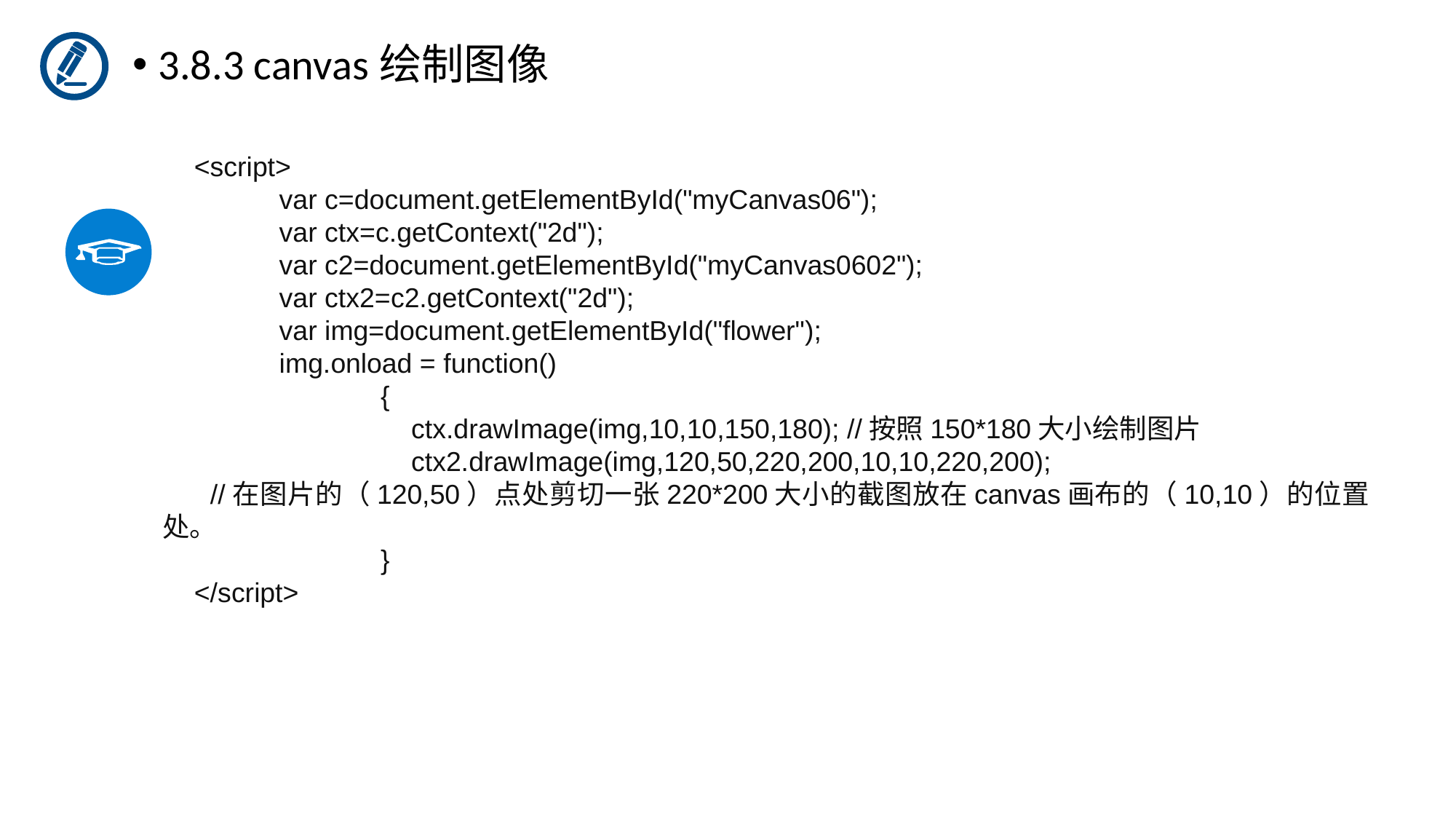

3.8.3 canvas绘制图像
<script>
	 var c=document.getElementById("myCanvas06");
	 var ctx=c.getContext("2d");
	 var c2=document.getElementById("myCanvas0602");
	 var ctx2=c2.getContext("2d");
	 var img=document.getElementById("flower");
	 img.onload = function()
		{
		    ctx.drawImage(img,10,10,150,180); //按照150*180大小绘制图片
		    ctx2.drawImage(img,120,50,220,200,10,10,220,200);
  //在图片的（120,50）点处剪切一张220*200大小的截图放在canvas画布的（10,10）的位置处。
		}
</script>